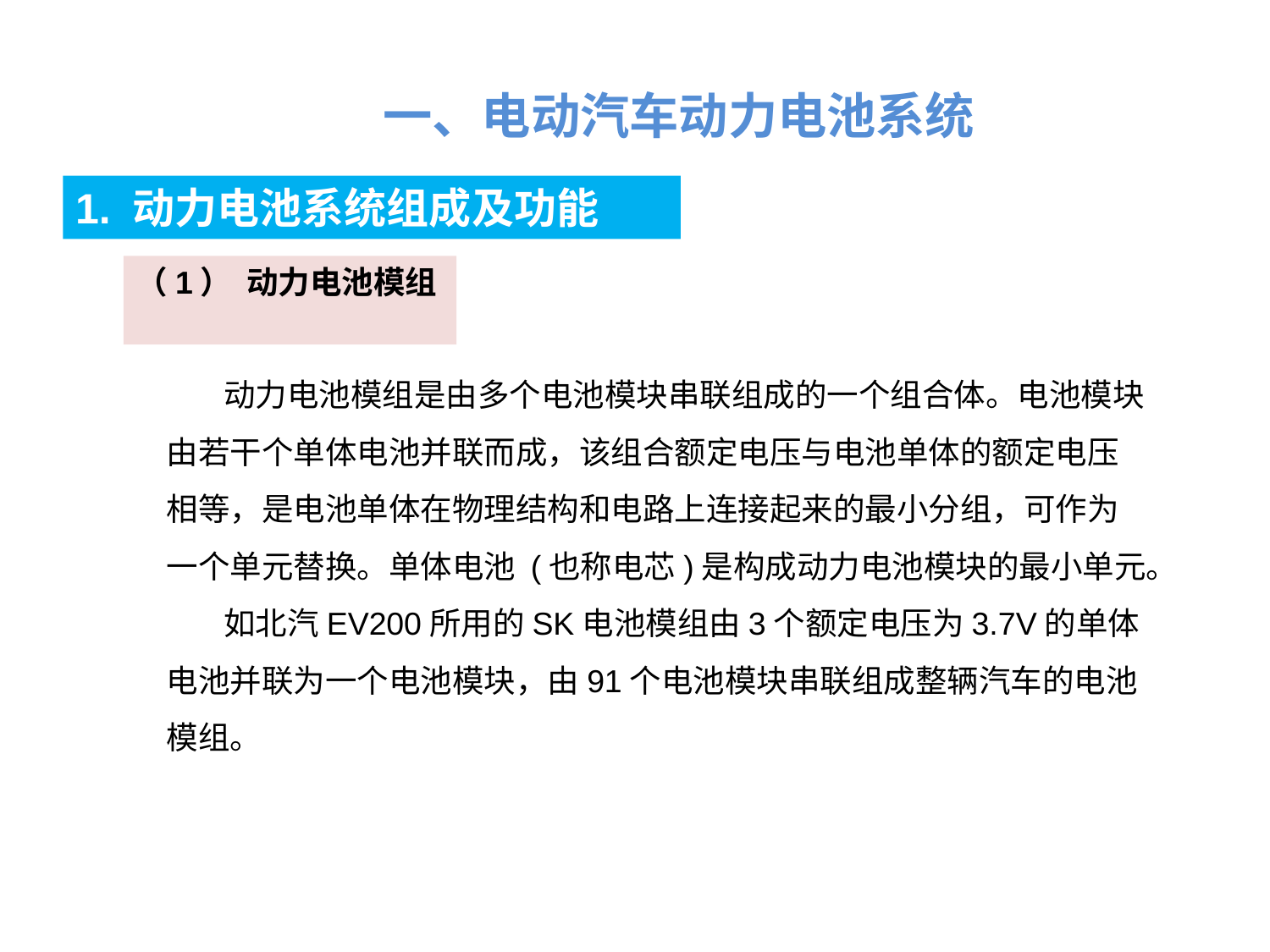

一、电动汽车动力电池系统
1. 动力电池系统组成及功能
（1）  动力电池模组
 动力电池模组是由多个电池模块串联组成的一个组合体。电池模块由若干个单体电池并联而成，该组合额定电压与电池单体的额定电压相等，是电池单体在物理结构和电路上连接起来的最小分组，可作为一个单元替换。单体电池 (也称电芯)是构成动力电池模块的最小单元。
 如北汽EV200所用的SK电池模组由3个额定电压为3.7V的单体电池并联为一个电池模块，由91个电池模块串联组成整辆汽车的电池模组。